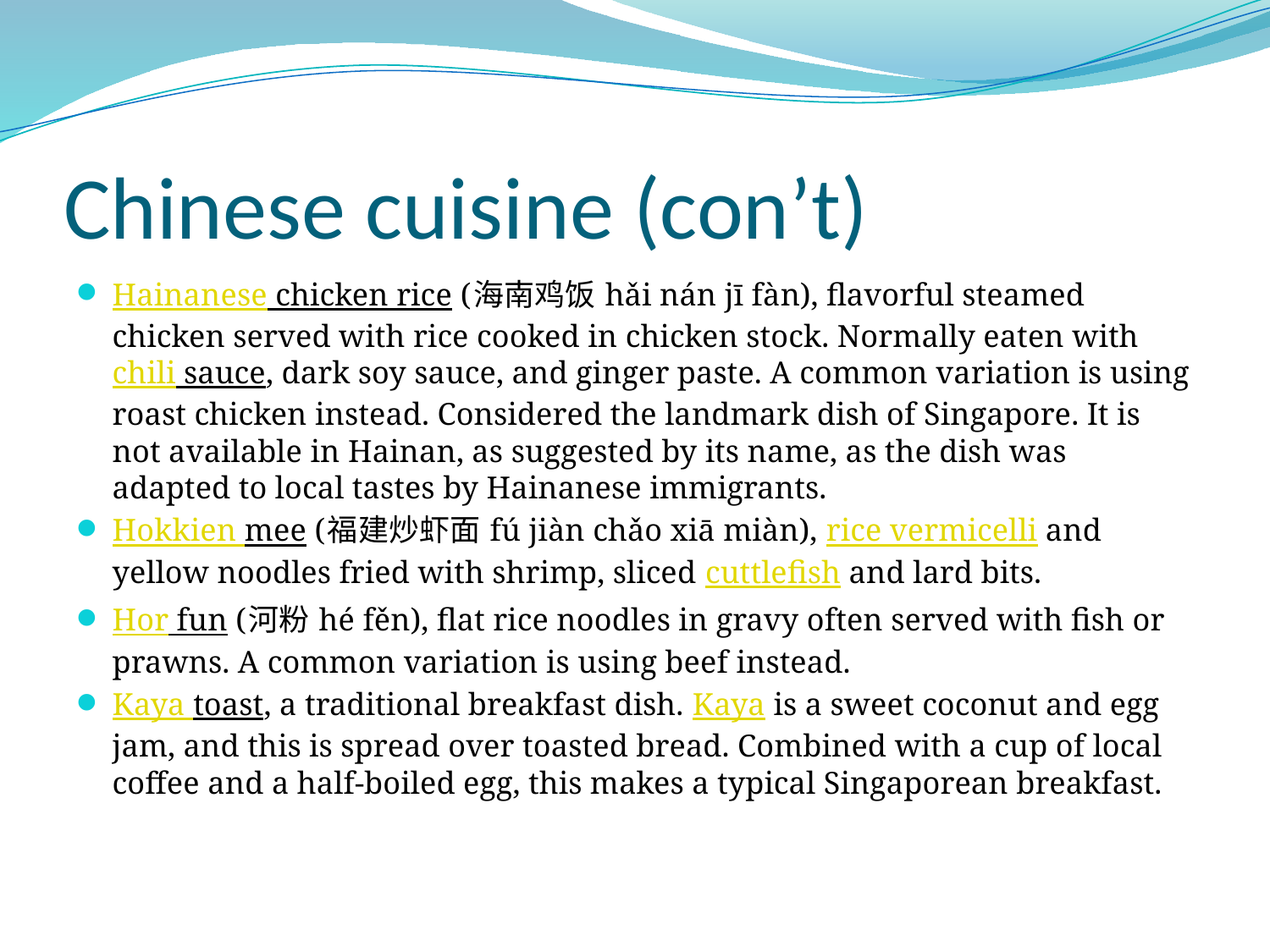

# Chinese cuisine (con’t)
Hainanese chicken rice (海南鸡饭 hǎi nán jī fàn), flavorful steamed chicken served with rice cooked in chicken stock. Normally eaten with chili sauce, dark soy sauce, and ginger paste. A common variation is using roast chicken instead. Considered the landmark dish of Singapore. It is not available in Hainan, as suggested by its name, as the dish was adapted to local tastes by Hainanese immigrants.
Hokkien mee (福建炒虾面 fú jiàn chǎo xiā miàn), rice vermicelli and yellow noodles fried with shrimp, sliced cuttlefish and lard bits.
Hor fun (河粉 hé fěn), flat rice noodles in gravy often served with fish or prawns. A common variation is using beef instead.
Kaya toast, a traditional breakfast dish. Kaya is a sweet coconut and egg jam, and this is spread over toasted bread. Combined with a cup of local coffee and a half-boiled egg, this makes a typical Singaporean breakfast.